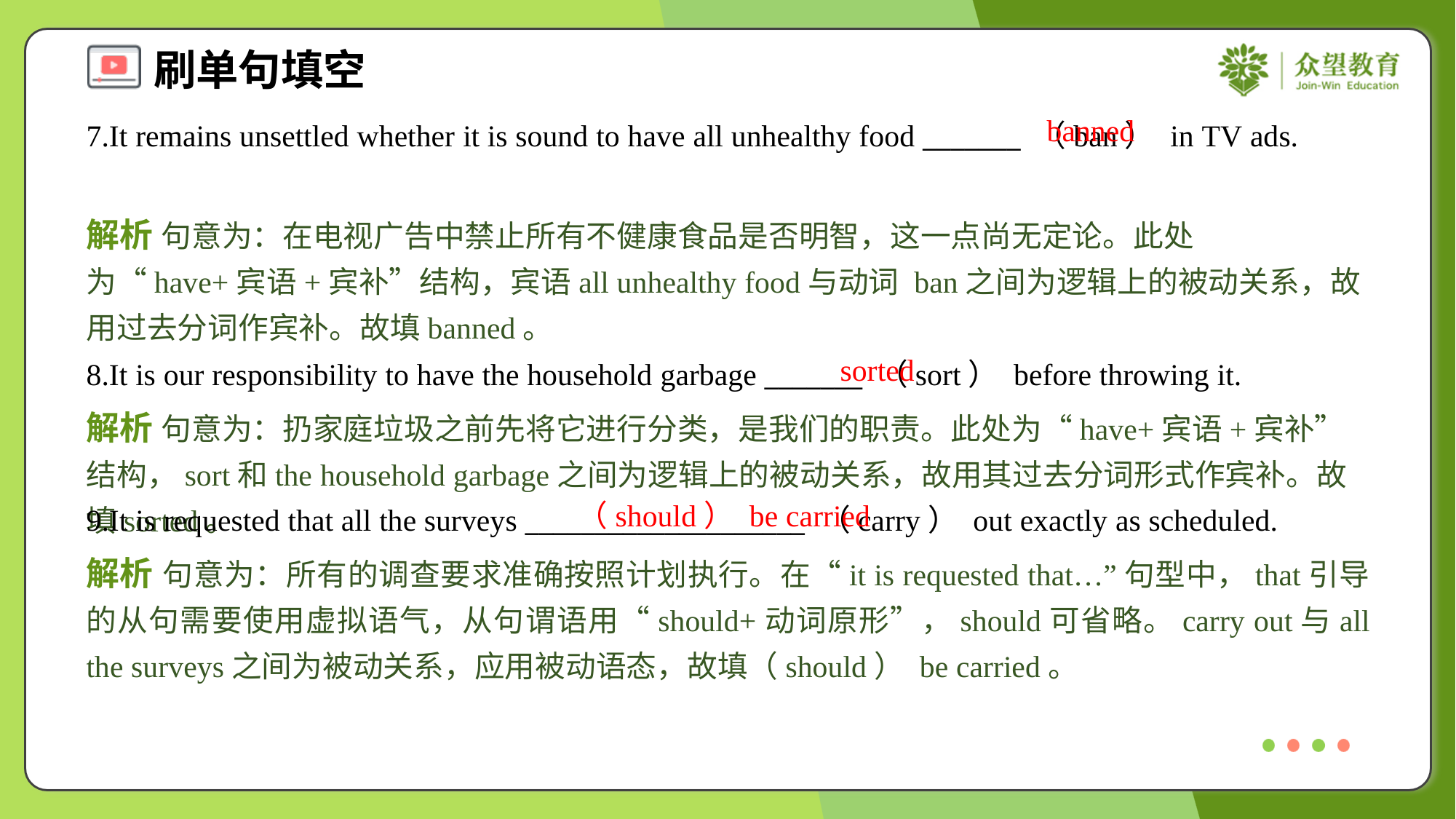

banned
7.It remains unsettled whether it is sound to have all unhealthy food _______ （ban） in TV ads.
解析 句意为：在电视广告中禁止所有不健康食品是否明智，这一点尚无定论。此处为“have+宾语+宾补”结构，宾语all unhealthy food与动词 ban之间为逻辑上的被动关系，故用过去分词作宾补。故填banned。
sorted
8.It is our responsibility to have the household garbage _______ （sort） before throwing it.
解析 句意为：扔家庭垃圾之前先将它进行分类，是我们的职责。此处为“have+宾语+宾补”结构，sort和the household garbage之间为逻辑上的被动关系，故用其过去分词形式作宾补。故填sorted。
（should） be carried
9.It is requested that all the surveys ____________________ （carry） out exactly as scheduled.
解析 句意为：所有的调查要求准确按照计划执行。在“it is requested that…”句型中，that引导的从句需要使用虚拟语气，从句谓语用“should+动词原形”，should可省略。carry out与all the surveys之间为被动关系，应用被动语态，故填（should） be carried。